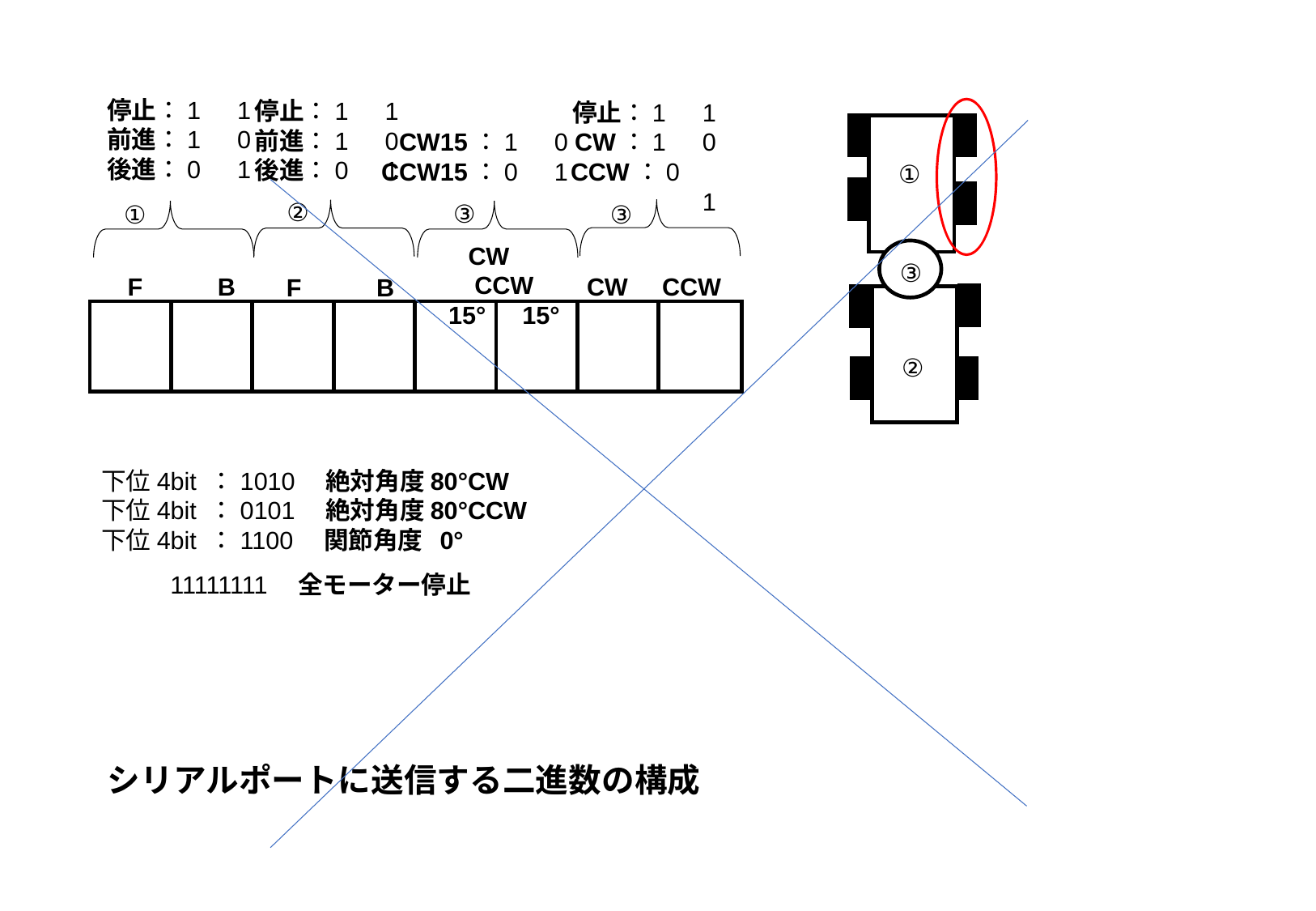

停止：1　1
前進：1　0
後進：0　1

停止：1　1
前進：1　0
後進：0　1

②
F  　　B
F  　　B
①
停止：1　1
CW：1　0
CCW：0　1

CW15：1　0
CCW15：0　1

③
③
CW　 CCW
15°　15°

CW     CCW

①

③

②

下位4bit ：1010　絶対角度80°CW
下位4bit ：0101　絶対角度80°CCW
下位4bit ：1100　関節角度  0°
          11111111　全モーター停止
シリアルポートに送信する二進数の構成